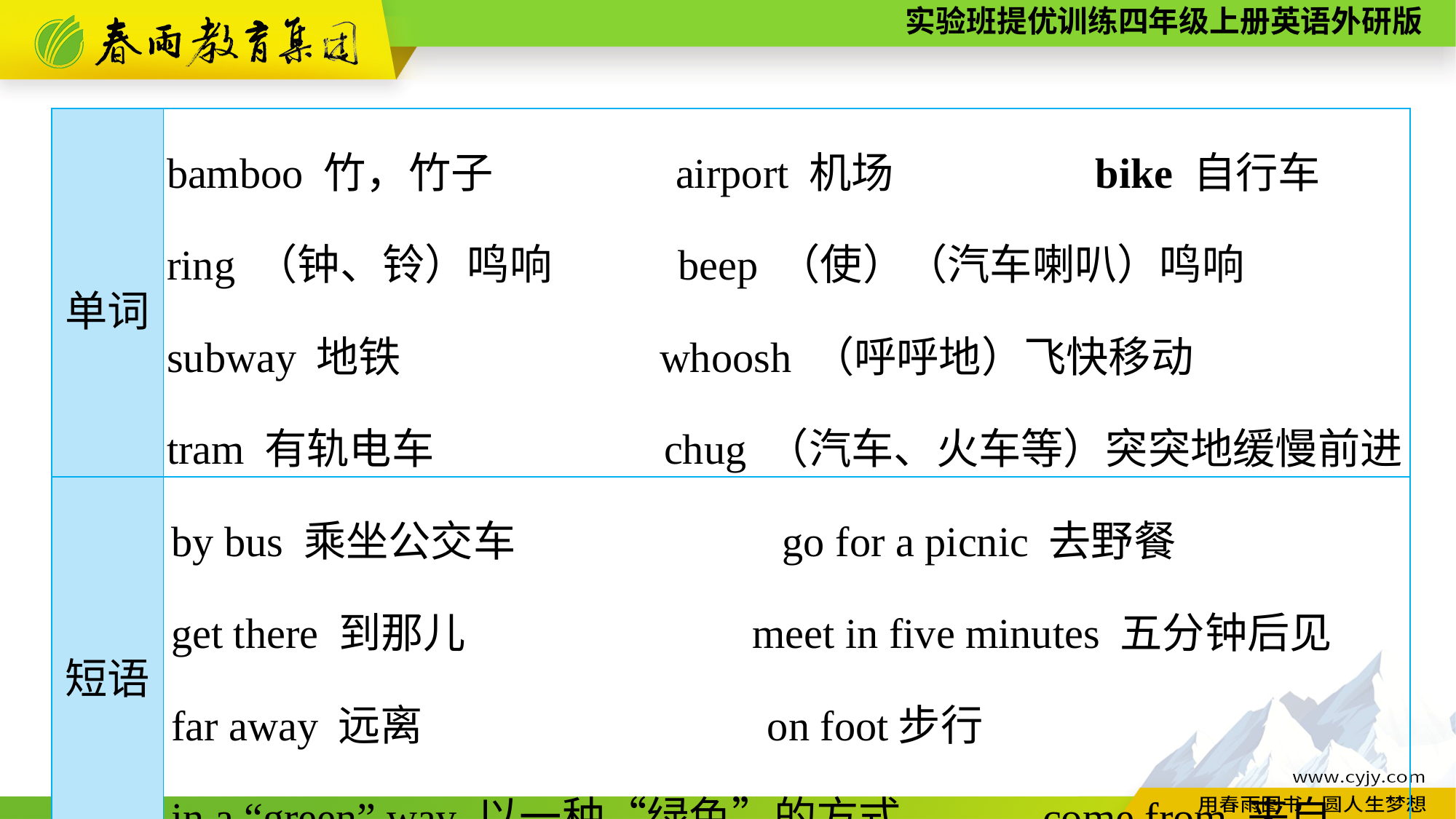

| 单词 | bamboo 竹，竹子 airport 机场 bike 自行车 ring （钟、铃）鸣响 beep （使）（汽车喇叭）鸣响 subway 地铁 whoosh （呼呼地）飞快移动 tram 有轨电车 chug （汽车、火车等）突突地缓慢前进 |
| --- | --- |
| 短语 | by bus 乘坐公交车　　　　　　go for a picnic 去野餐　　　 get there 到那儿 meet in five minutes 五分钟后见 far away 远离 on foot步行 in a “green” way 以一种“绿色”的方式 come from 来自 |